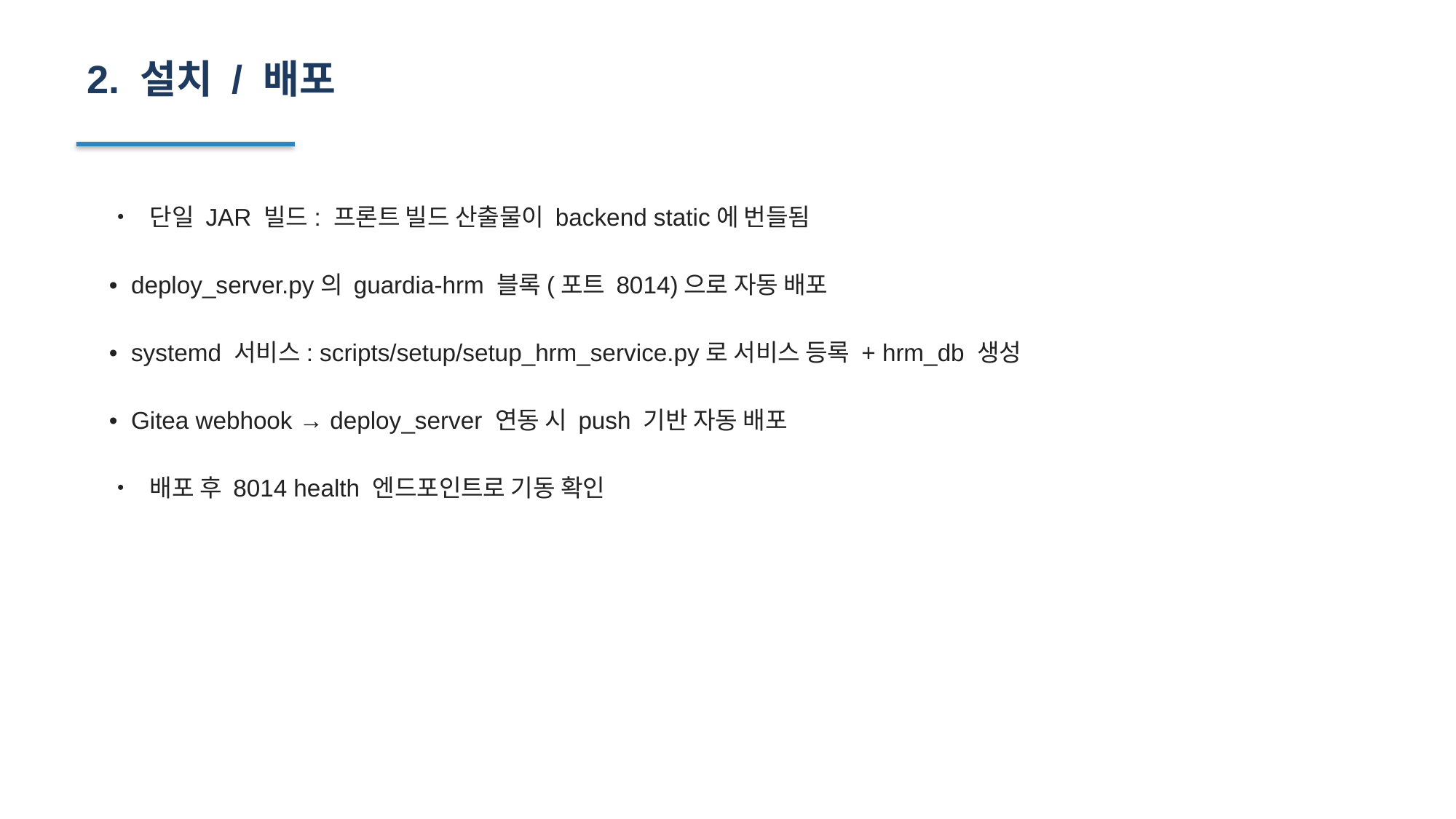

2. 설치 / 배포

•  단일 JAR 빌드: 프론트 빌드 산출물이 backend static에 번들됨
•  deploy_server.py의 guardia-hrm 블록(포트 8014)으로 자동 배포
•  systemd 서비스: scripts/setup/setup_hrm_service.py로 서비스 등록 + hrm_db 생성
•  Gitea webhook → deploy_server 연동 시 push 기반 자동 배포
•  배포 후 8014 health 엔드포인트로 기동 확인